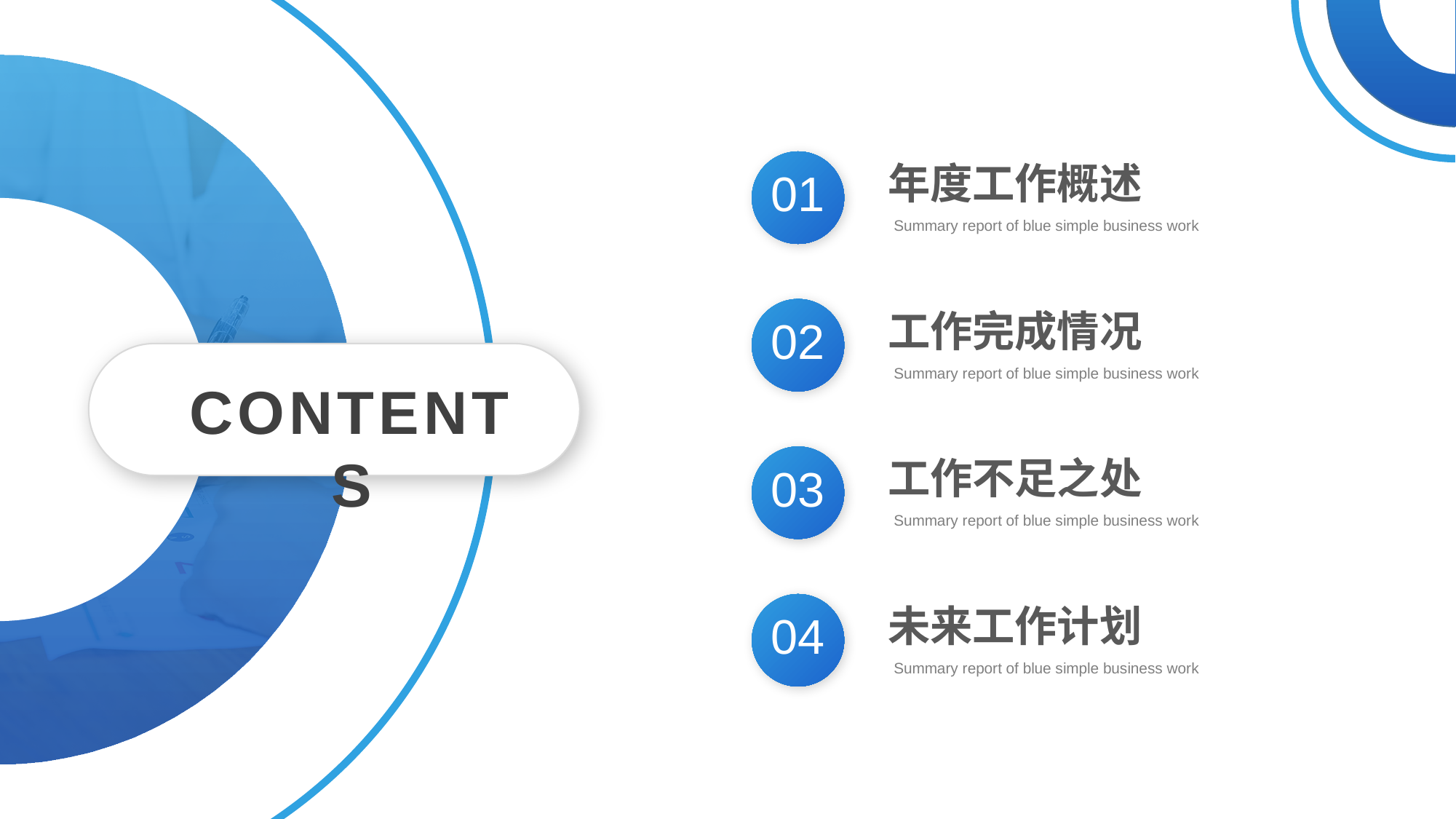

年度工作概述
Summary report of blue simple business work

01

工作完成情况
Summary report of blue simple business work

02

CONTENTS
工作不足之处
Summary report of blue simple business work

03
未来工作计划
Summary report of blue simple business work

04